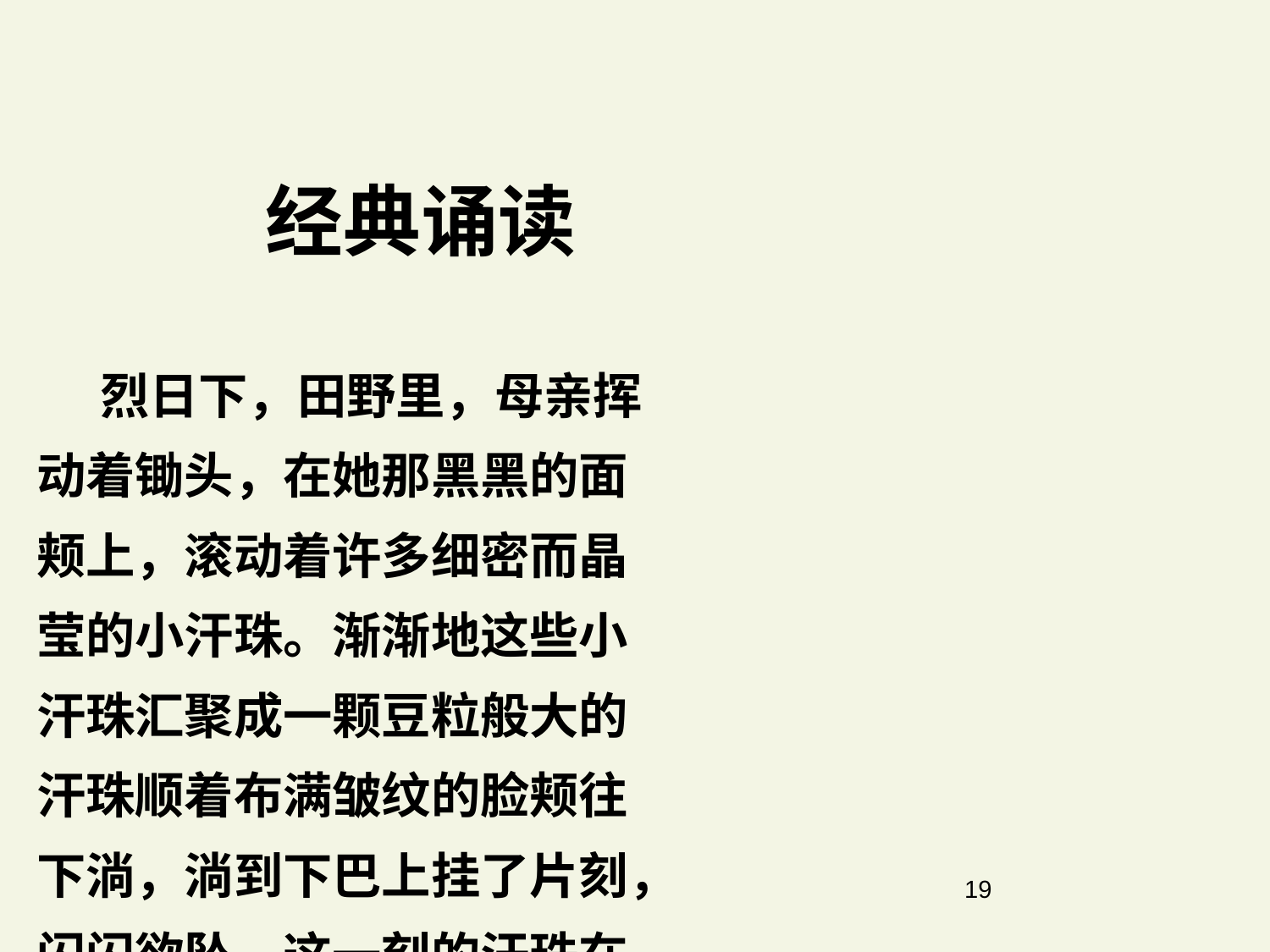

经典诵读
      烈日下，田野里，母亲挥动着锄头，在她那黑黑的面颊上，滚动着许多细密而晶莹的小汗珠。渐渐地这些小汗珠汇聚成一颗豆粒般大的汗珠顺着布满皱纹的脸颊往下淌，淌到下巴上挂了片刻，闪闪欲坠。这一刻的汗珠在阳光照耀下，是那样的晶莹璀璨，银光四射。然而瞬间又掉落下去，滴进脚下那片热土，激起一片小小的烟雾。

19